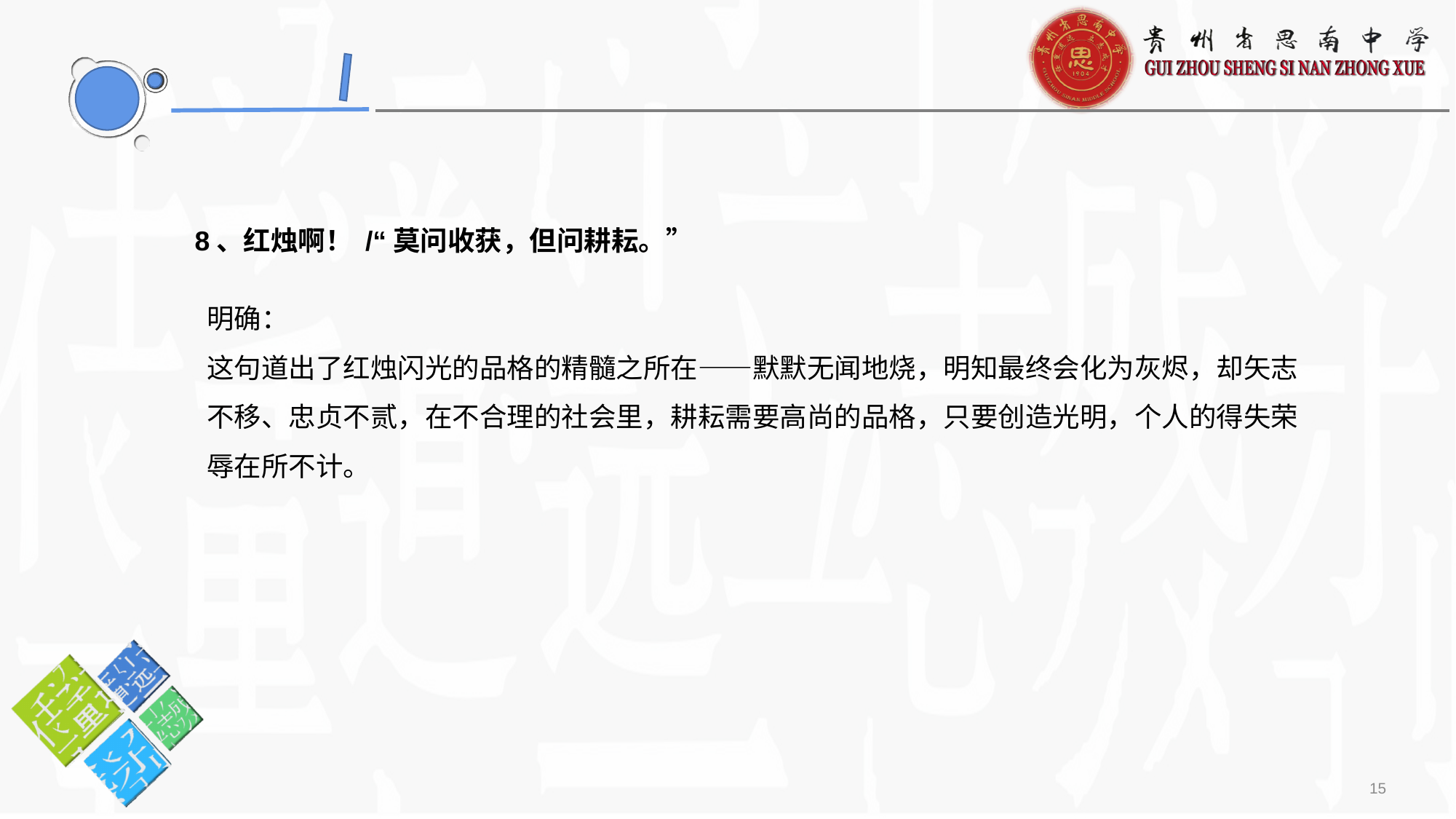

8、红烛啊！ /“莫问收获，但问耕耘。”
明确：
这句道出了红烛闪光的品格的精髓之所在——默默无闻地烧，明知最终会化为灰烬，却矢志不移、忠贞不贰，在不合理的社会里，耕耘需要高尚的品格，只要创造光明，个人的得失荣辱在所不计。